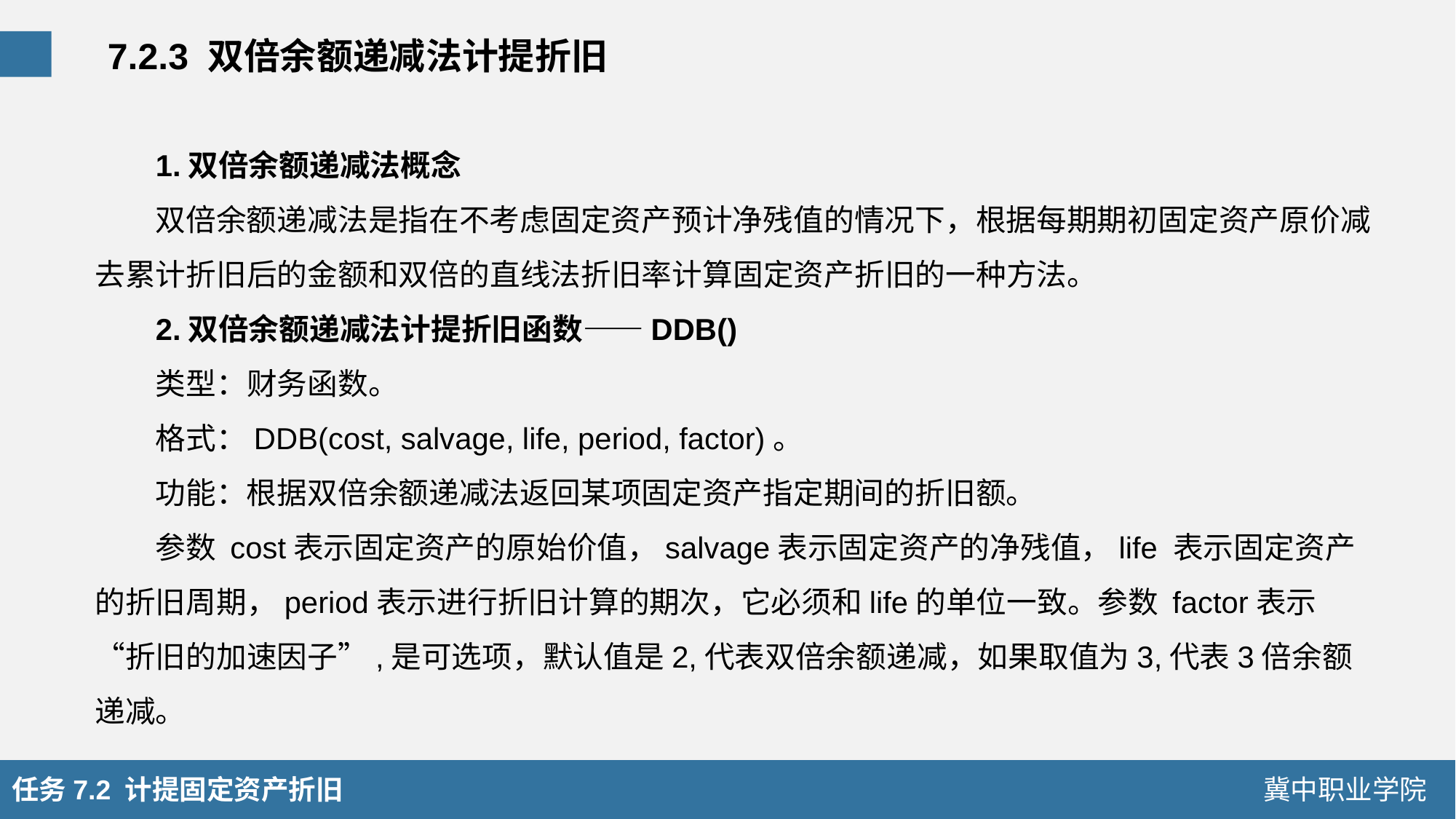

7.2.3 双倍余额递减法计提折旧
1.双倍余额递减法概念
双倍余额递减法是指在不考虑固定资产预计净残值的情况下，根据每期期初固定资产原价减去累计折旧后的金额和双倍的直线法折旧率计算固定资产折旧的一种方法。
2.双倍余额递减法计提折旧函数——DDB()
类型：财务函数。
格式：DDB(cost, salvage, life, period, factor)。
功能：根据双倍余额递减法返回某项固定资产指定期间的折旧额。
参数 cost表示固定资产的原始价值，salvage表示固定资产的净残值，life 表示固定资产的折旧周期，period表示进行折旧计算的期次，它必须和life的单位一致。参数 factor表示“折旧的加速因子”,是可选项，默认值是2,代表双倍余额递减，如果取值为3,代表3倍余额递减。

任务7.2 计提固定资产折旧
冀中职业学院